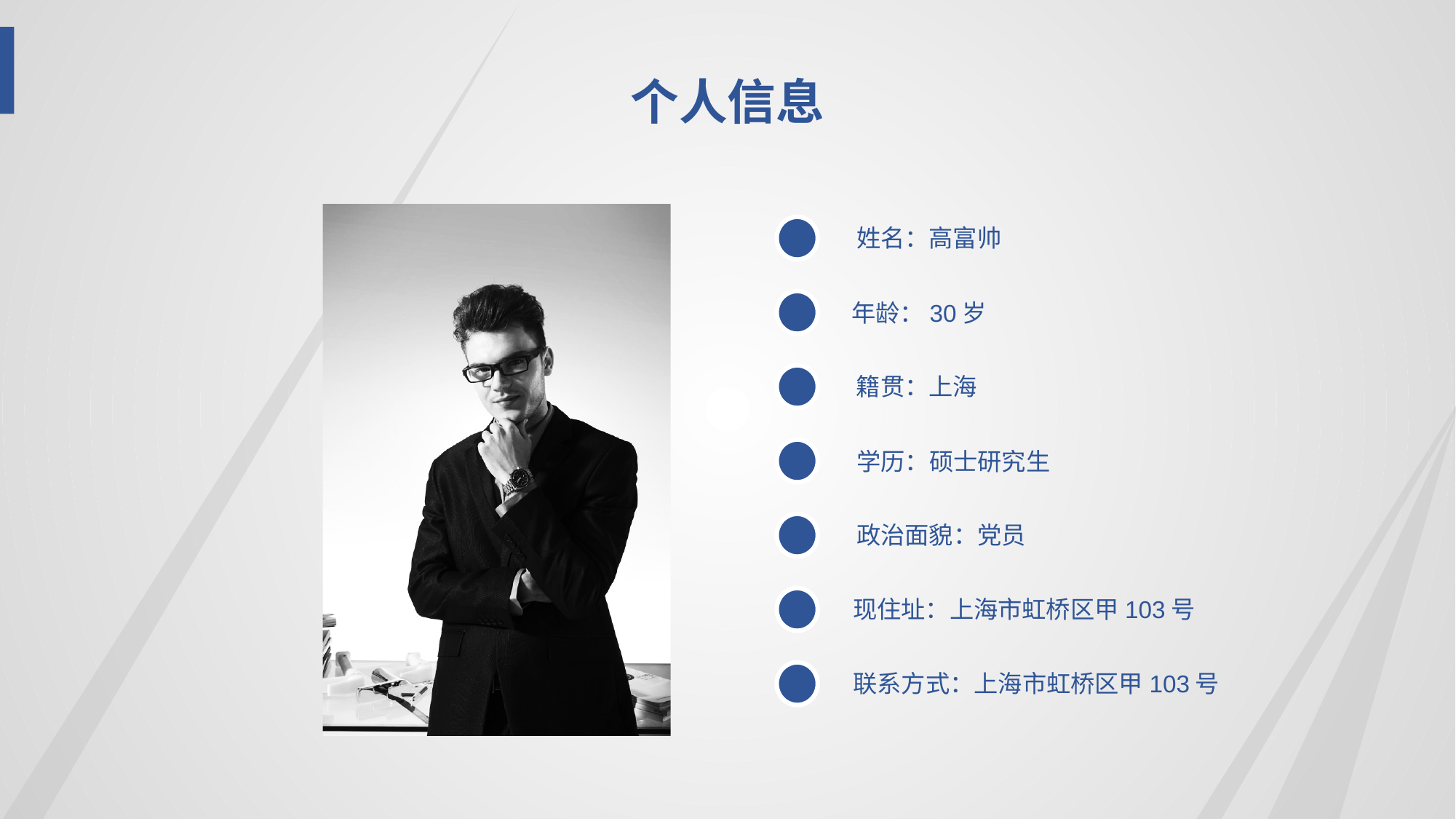

个人信息

姓名：高富帅

年龄：30岁

籍贯：上海

学历：硕士研究生

政治面貌：党员

现住址：上海市虹桥区甲103号

联系方式：上海市虹桥区甲103号
.